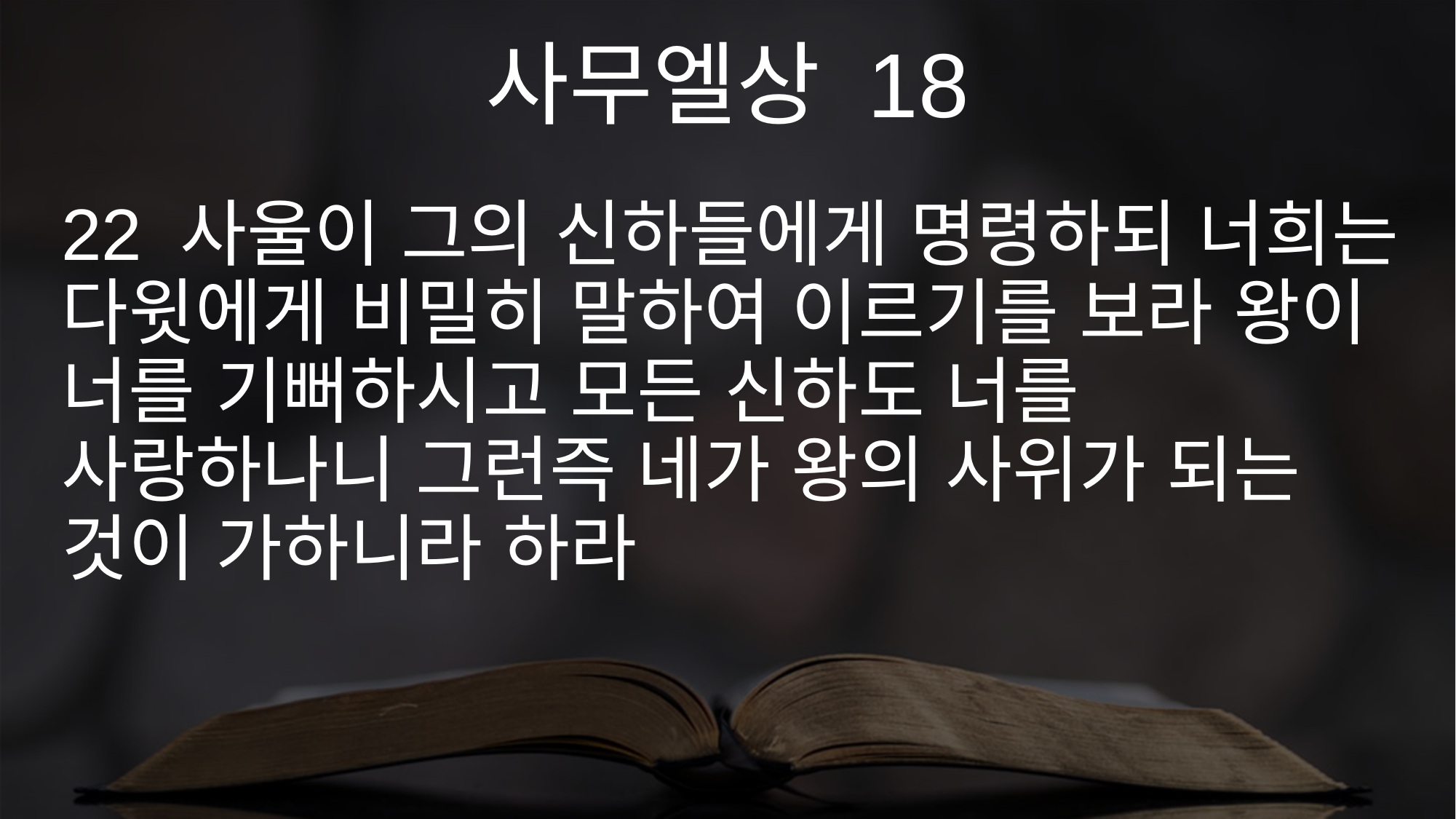

사무엘상 18
22 사울이 그의 신하들에게 명령하되 너희는 다윗에게 비밀히 말하여 이르기를 보라 왕이 너를 기뻐하시고 모든 신하도 너를 사랑하나니 그런즉 네가 왕의 사위가 되는 것이 가하니라 하라